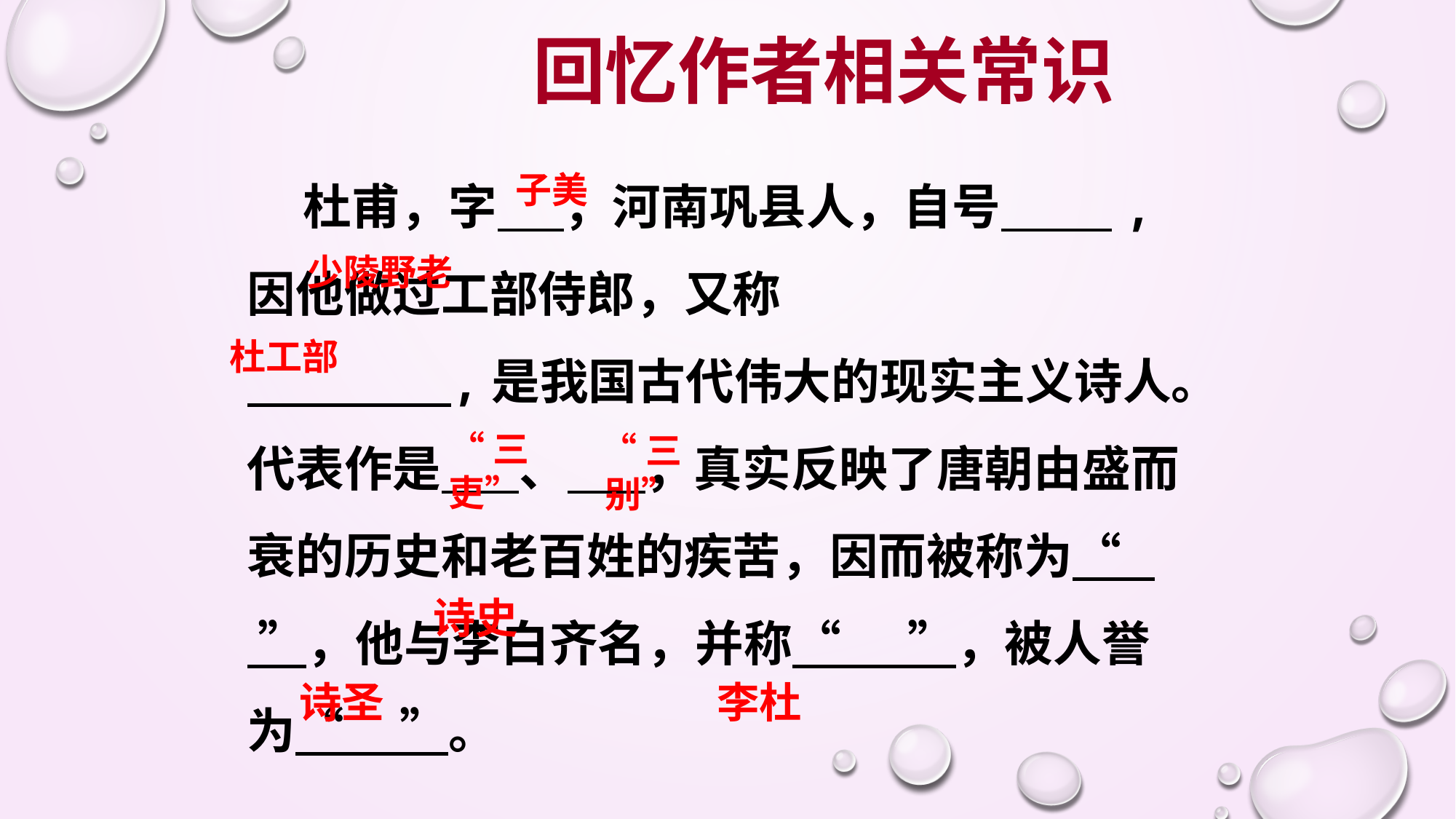

回忆作者相关常识
    杜甫，字      ，河南巩县人，自号          ,因他做过工部侍郎，又称
       ,是我国古代伟大的现实主义诗人。代表作是       、       ，真实反映了唐朝由盛而衰的历史和老百姓的疾苦，因而被称为“     ”，他与李白齐名，并称“      ”，被人誉为“     ”。
子美
少陵野老
杜工部
“三吏”
“三别”
诗史
诗圣
李杜